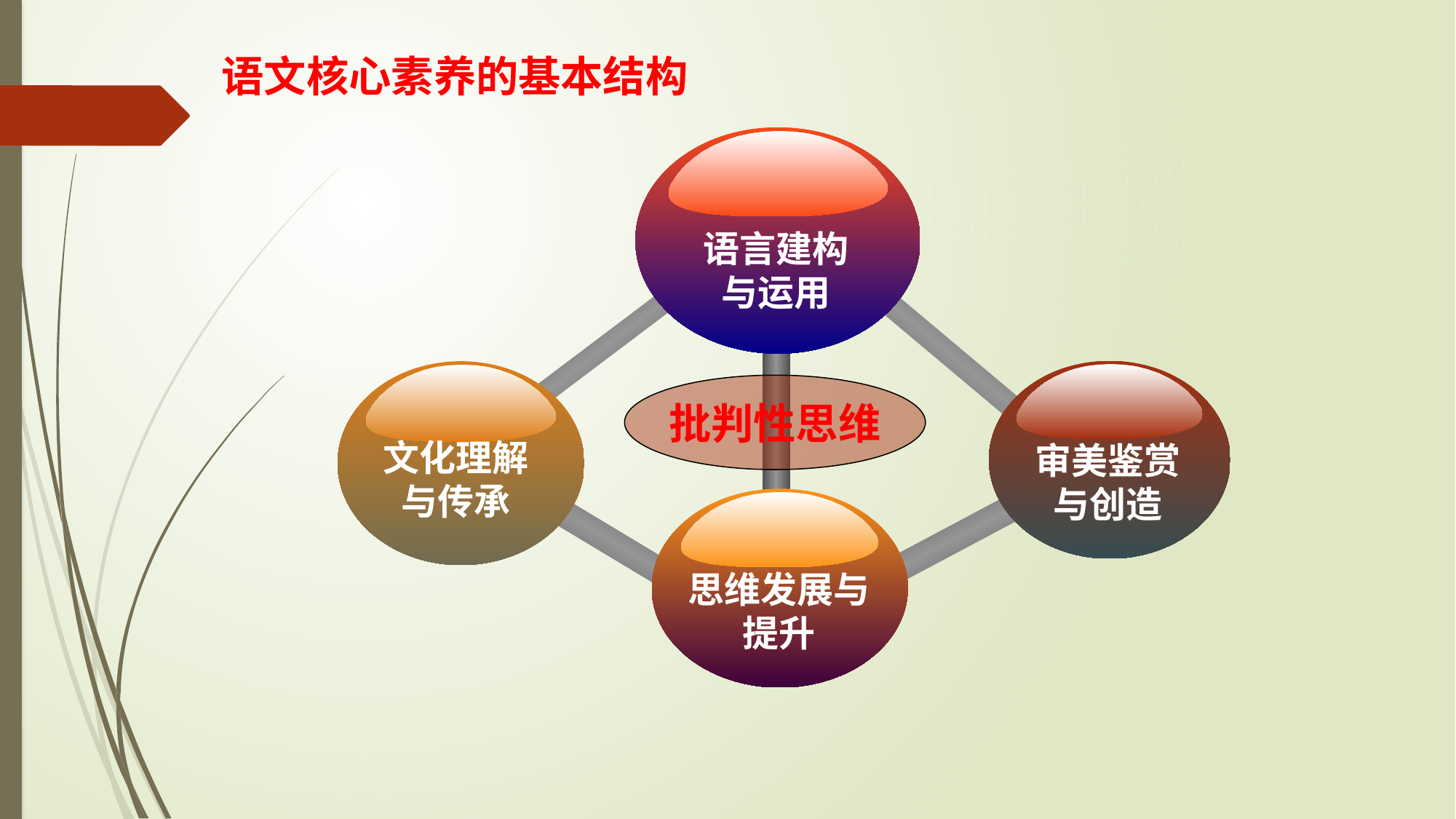

语文核心素养的基本结构

语言建构
与运用

文化理解
与传承
审美鉴赏
与创造

思维发展与提升
批判性思维